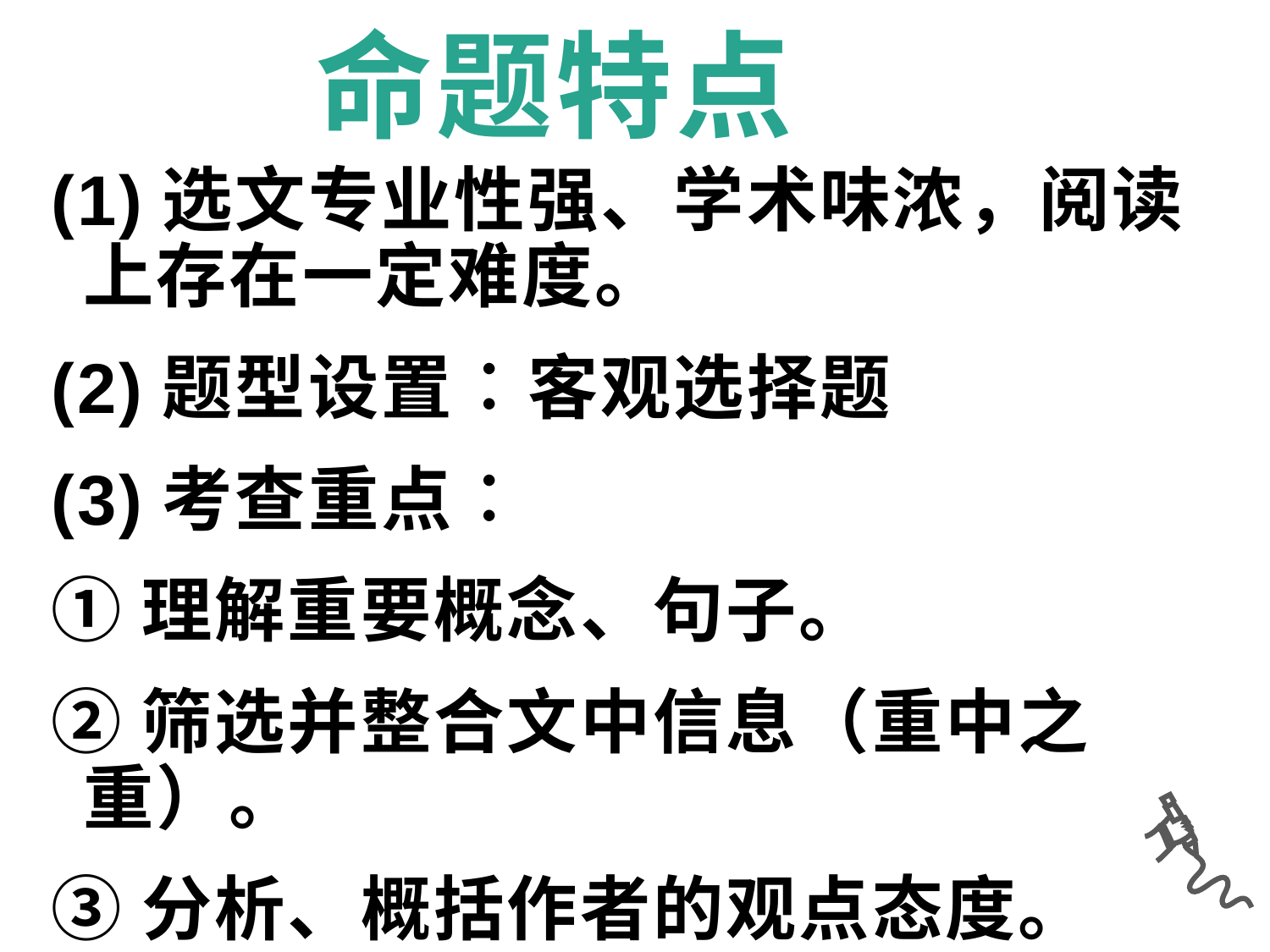

命题特点
(1)选文专业性强、学术味浓，阅读上存在一定难度。
(2)题型设置︰客观选择题
(3)考查重点︰
①理解重要概念、句子。
②筛选并整合文中信息（重中之重）。
③分析、概括作者的观点态度。